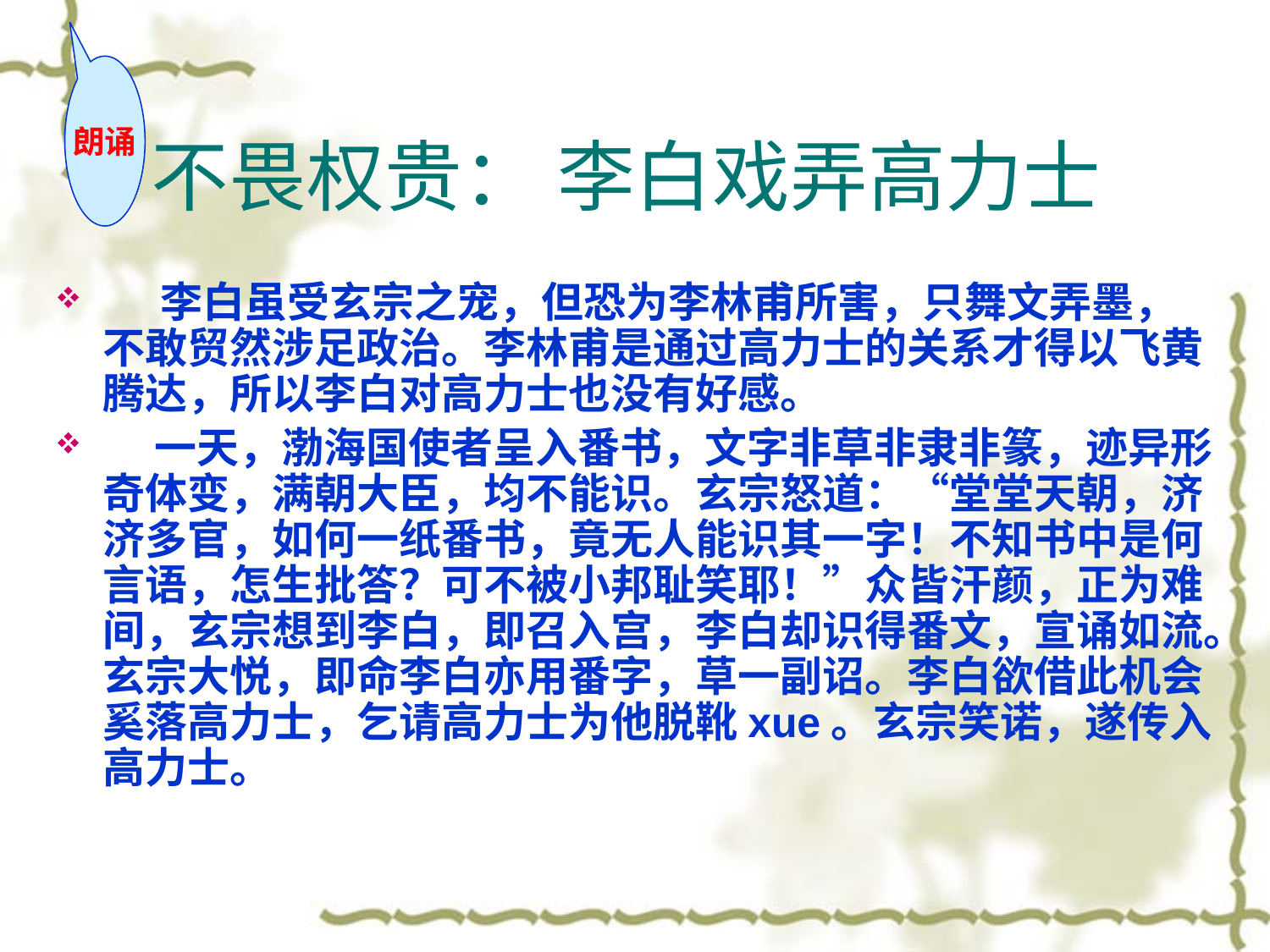

不畏权贵： 李白戏弄高力士
     李白虽受玄宗之宠，但恐为李林甫所害，只舞文弄墨，不敢贸然涉足政治。李林甫是通过高力士的关系才得以飞黄腾达，所以李白对高力士也没有好感。
　 一天，渤海国使者呈入番书，文字非草非隶非篆，迹异形奇体变，满朝大臣，均不能识。玄宗怒道：“堂堂天朝，济济多官，如何一纸番书，竟无人能识其一字！不知书中是何言语，怎生批答？可不被小邦耻笑耶！”众皆汗颜，正为难间，玄宗想到李白，即召入宫，李白却识得番文，宣诵如流。玄宗大悦，即命李白亦用番字，草一副诏。李白欲借此机会奚落高力士，乞请高力士为他脱靴xue。玄宗笑诺，遂传入高力士。
朗诵